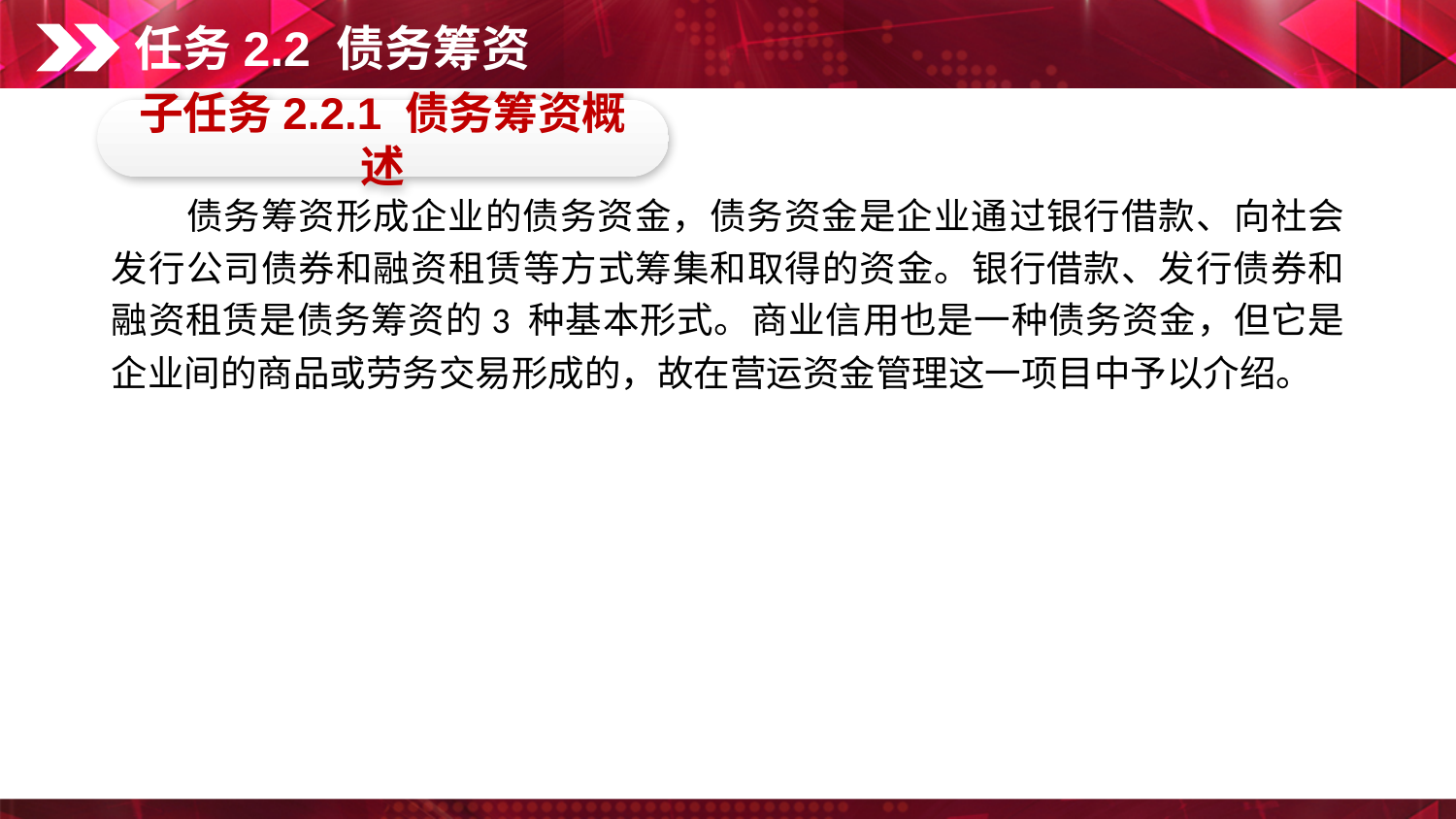

任务2.2 债务筹资

子任务2.2.1 债务筹资概述
　　债务筹资形成企业的债务资金，债务资金是企业通过银行借款、向社会发行公司债券和融资租赁等方式筹集和取得的资金。银行借款、发行债券和融资租赁是债务筹资的3 种基本形式。商业信用也是一种债务资金，但它是企业间的商品或劳务交易形成的，故在营运资金管理这一项目中予以介绍。